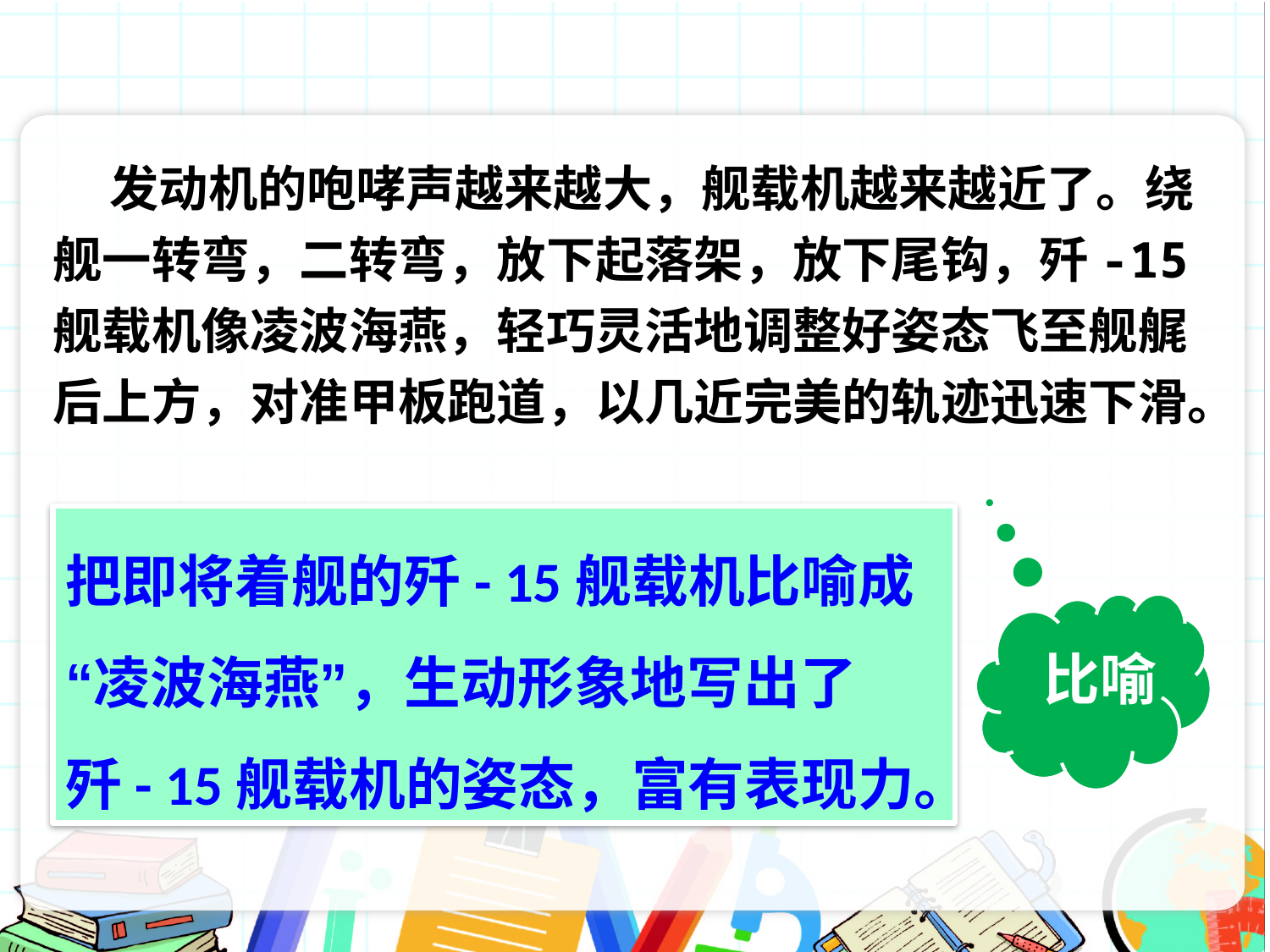

发动机的咆哮声越来越大，舰载机越来越近了。绕舰一转弯，二转弯，放下起落架，放下尾钩，歼-15舰载机像凌波海燕，轻巧灵活地调整好姿态飞至舰艉后上方，对准甲板跑道，以几近完美的轨迹迅速下滑。
把即将着舰的歼- 15舰载机比喻成“凌波海燕”，生动形象地写出了歼- 15舰载机的姿态，富有表现力。

比喻